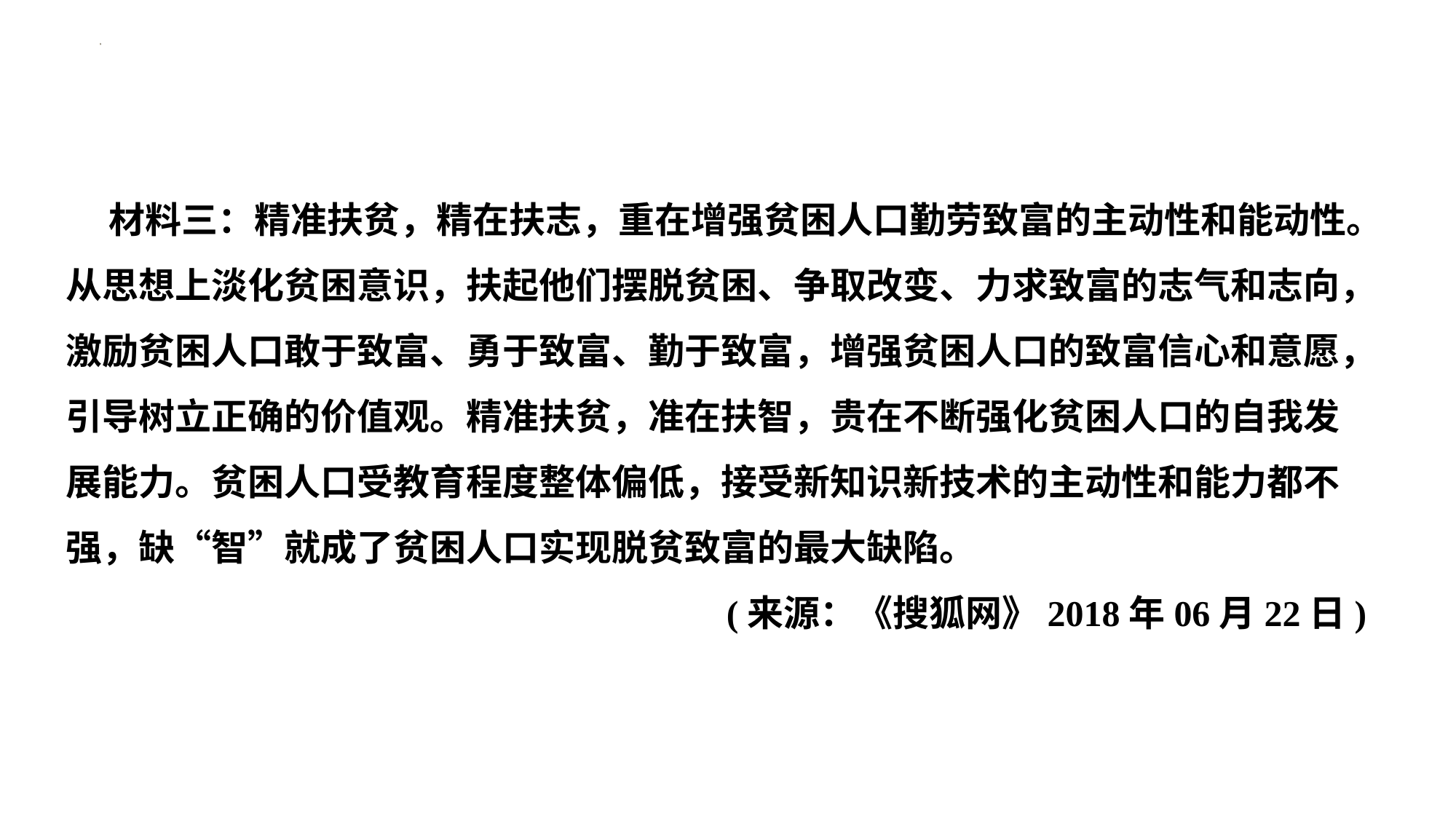

材料三：精准扶贫，精在扶志，重在增强贫困人口勤劳致富的主动性和能动性。从思想上淡化贫困意识，扶起他们摆脱贫困、争取改变、力求致富的志气和志向，激励贫困人口敢于致富、勇于致富、勤于致富，增强贫困人口的致富信心和意愿，引导树立正确的价值观。精准扶贫，准在扶智，贵在不断强化贫困人口的自我发展能力。贫困人口受教育程度整体偏低，接受新知识新技术的主动性和能力都不强，缺“智”就成了贫困人口实现脱贫致富的最大缺陷。
(来源：《搜狐网》2018年06月22日)